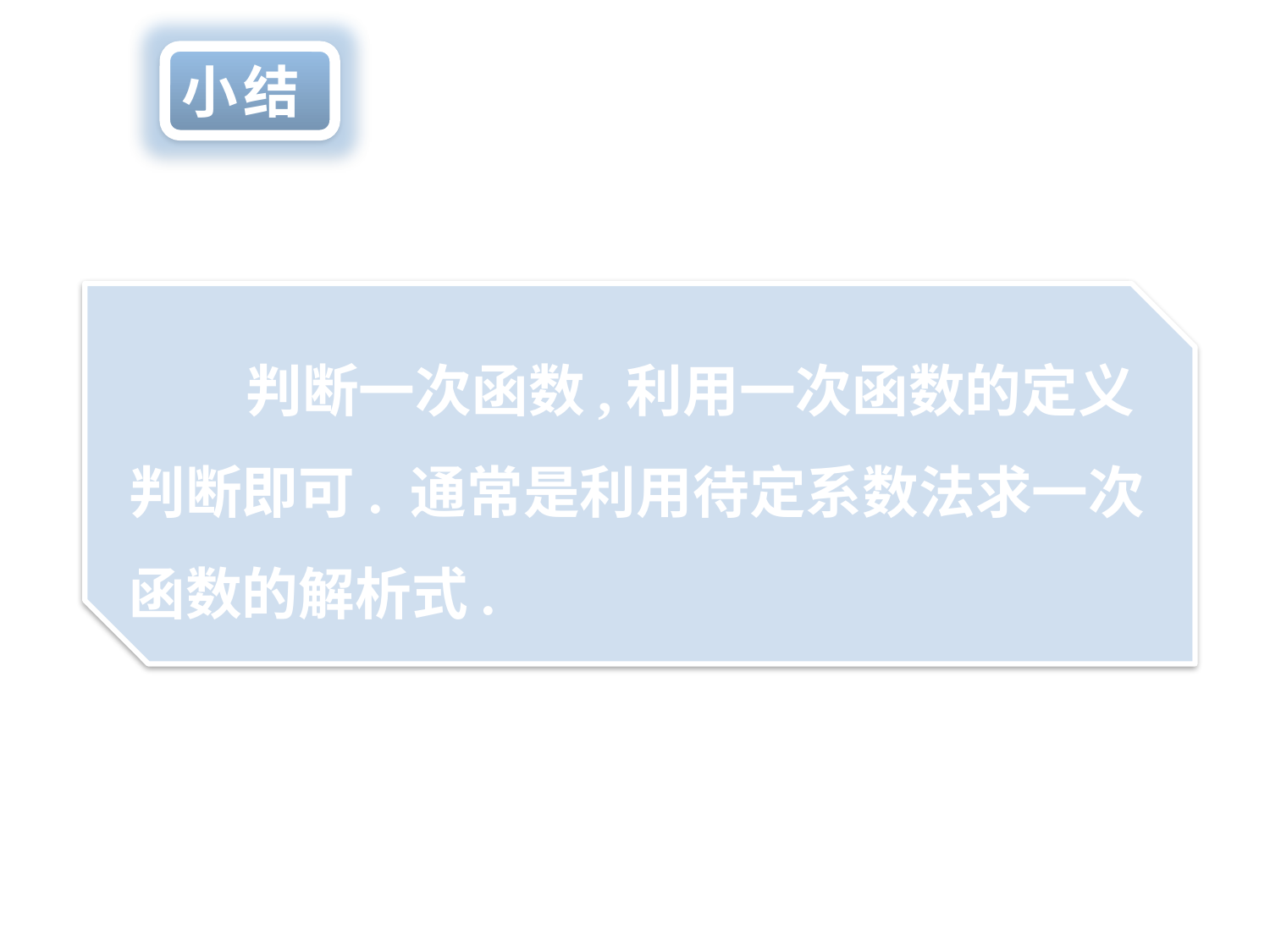

小结
        判断一次函数,利用一次函数的定义判断即可. 通常是利用待定系数法求一次函数的解析式.